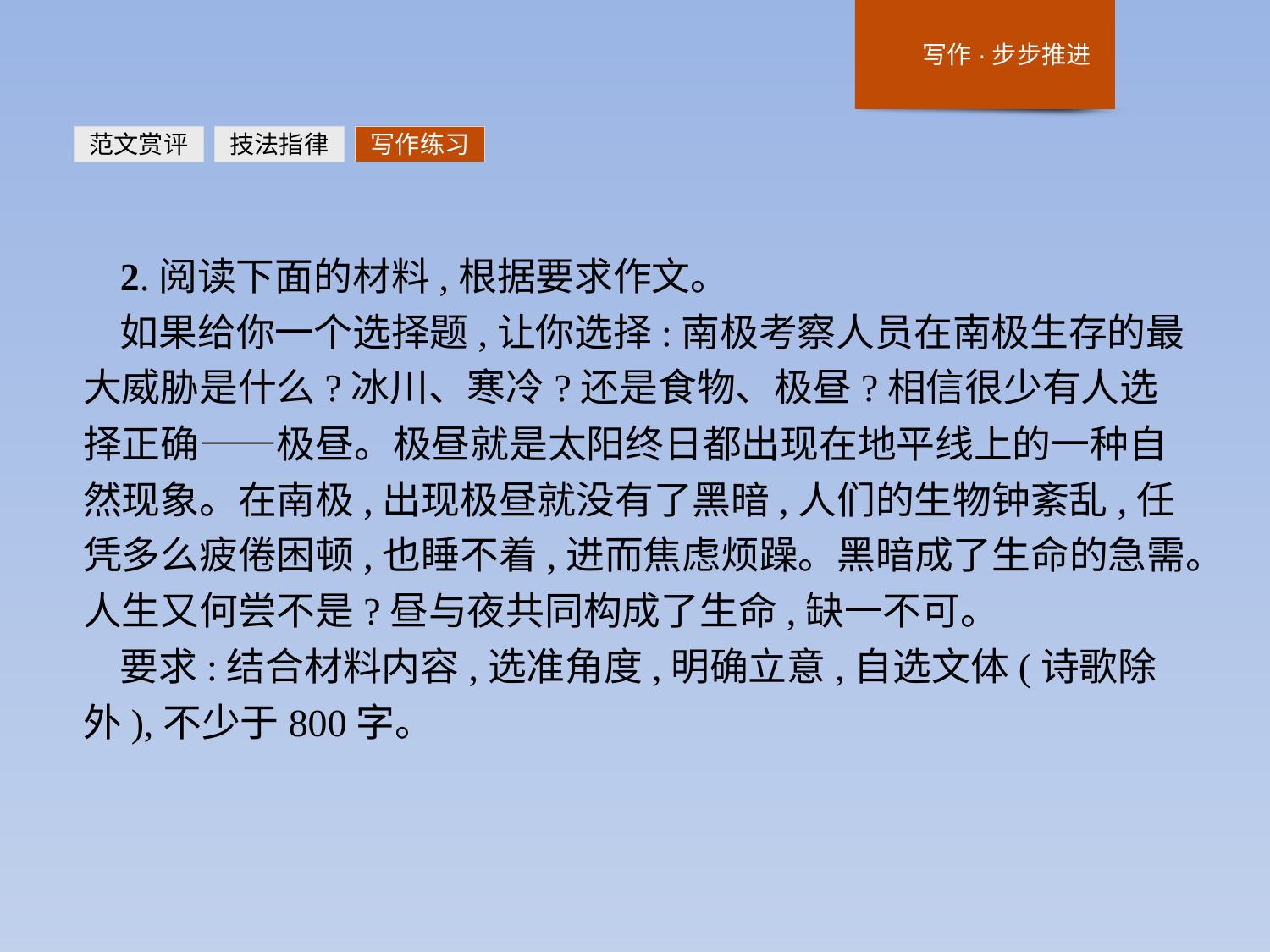

范文赏评
技法指律
写作练习
2.阅读下面的材料,根据要求作文。
如果给你一个选择题,让你选择:南极考察人员在南极生存的最大威胁是什么?冰川、寒冷?还是食物、极昼?相信很少有人选择正确——极昼。极昼就是太阳终日都出现在地平线上的一种自然现象。在南极,出现极昼就没有了黑暗,人们的生物钟紊乱,任凭多么疲倦困顿,也睡不着,进而焦虑烦躁。黑暗成了生命的急需。人生又何尝不是?昼与夜共同构成了生命,缺一不可。
要求:结合材料内容,选准角度,明确立意,自选文体(诗歌除外),不少于800字。